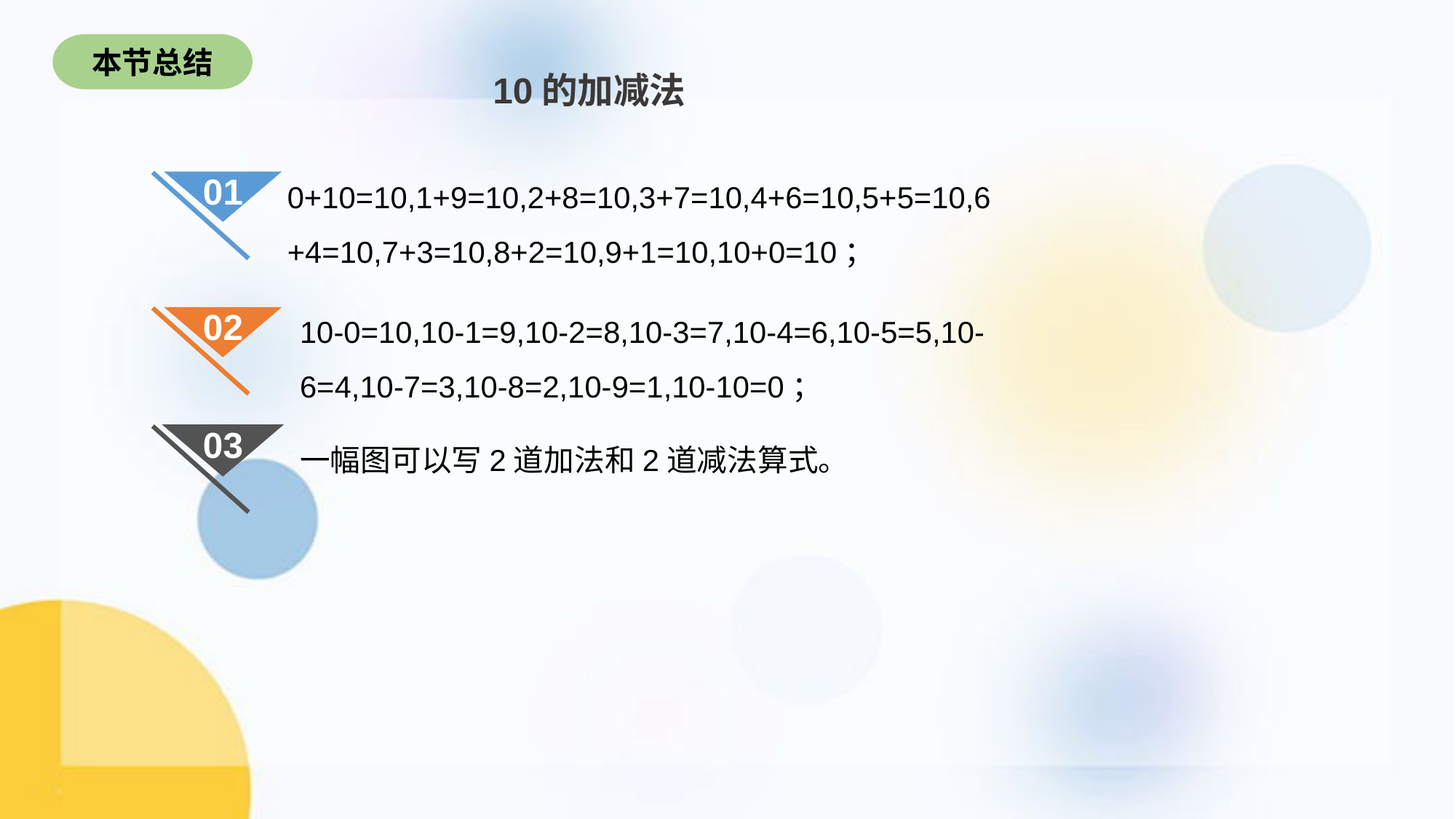

本节总结
10的加减法
0+10=10,1+9=10,2+8=10,3+7=10,4+6=10,5+5=10,6+4=10,7+3=10,8+2=10,9+1=10,10+0=10；
01
02
10-0=10,10-1=9,10-2=8,10-3=7,10-4=6,10-5=5,10-6=4,10-7=3,10-8=2,10-9=1,10-10=0；
一幅图可以写2道加法和2道减法算式。
03